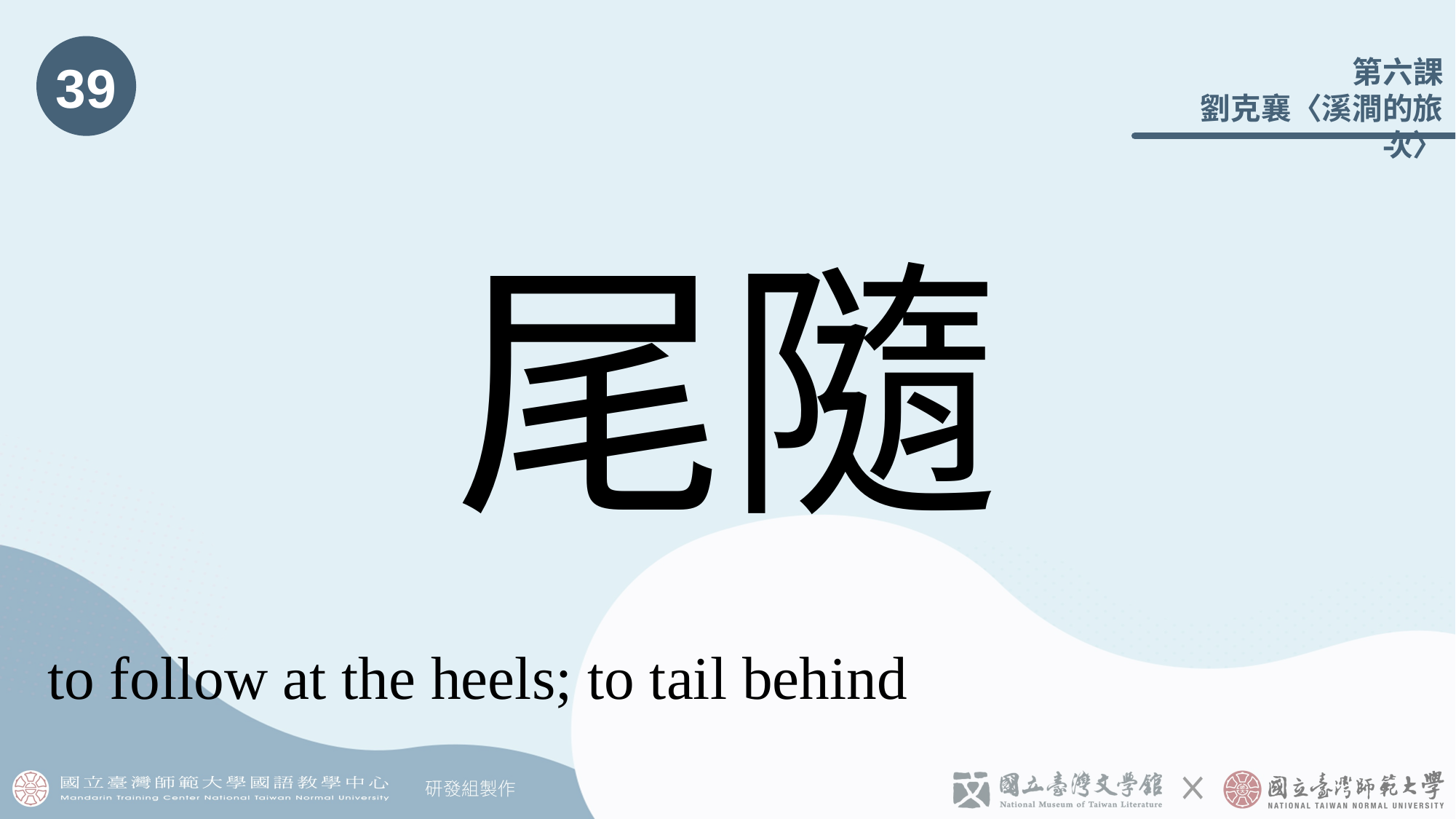

39
# 尾隨
to follow at the heels; to tail behind